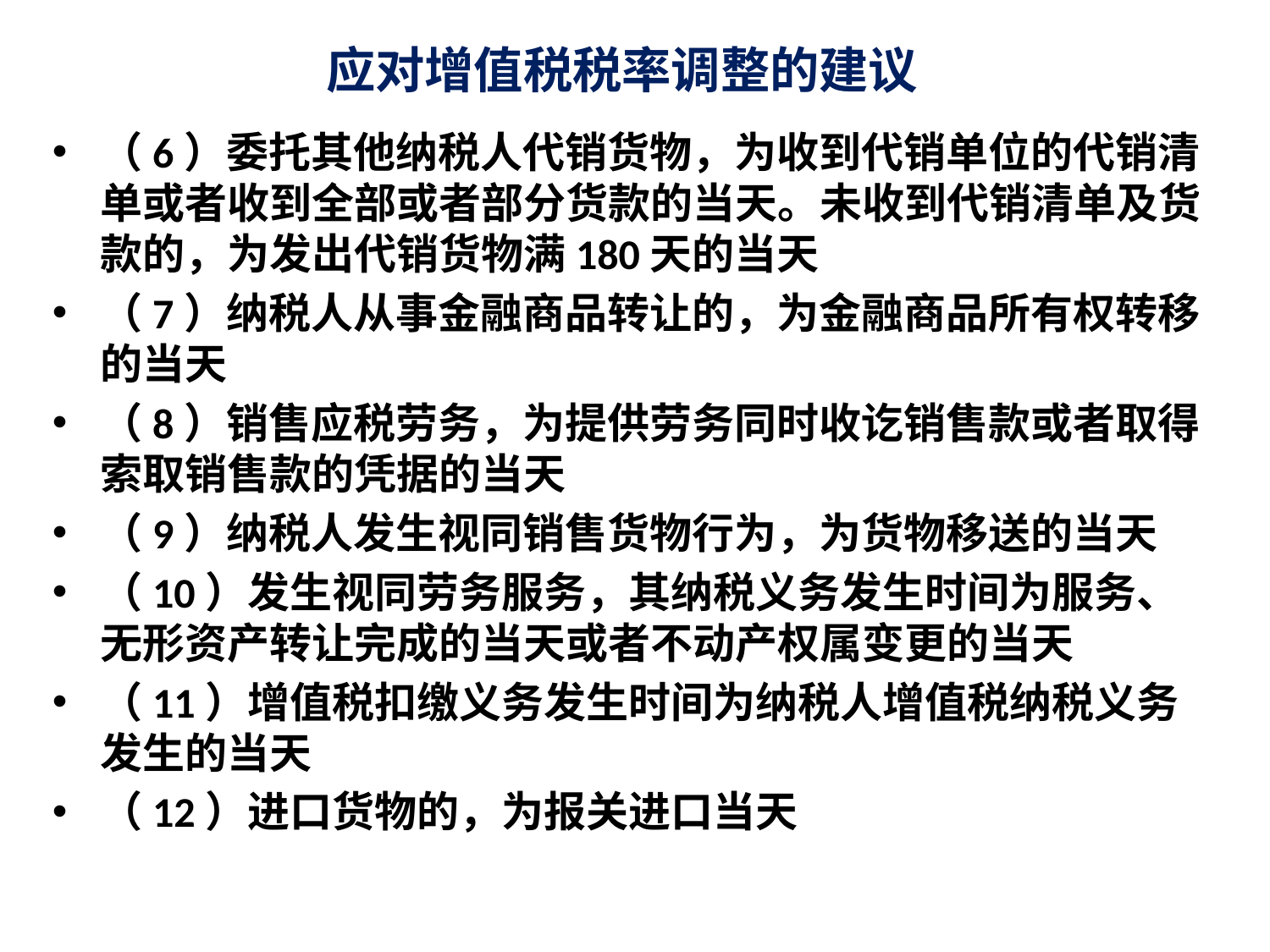

# 应对增值税税率调整的建议
（6）委托其他纳税人代销货物，为收到代销单位的代销清单或者收到全部或者部分货款的当天。未收到代销清单及货款的，为发出代销货物满180天的当天
（7）纳税人从事金融商品转让的，为金融商品所有权转移的当天
（8）销售应税劳务，为提供劳务同时收讫销售款或者取得索取销售款的凭据的当天
（9）纳税人发生视同销售货物行为，为货物移送的当天
（10）发生视同劳务服务，其纳税义务发生时间为服务、无形资产转让完成的当天或者不动产权属变更的当天
（11）增值税扣缴义务发生时间为纳税人增值税纳税义务发生的当天
（12）进口货物的，为报关进口当天